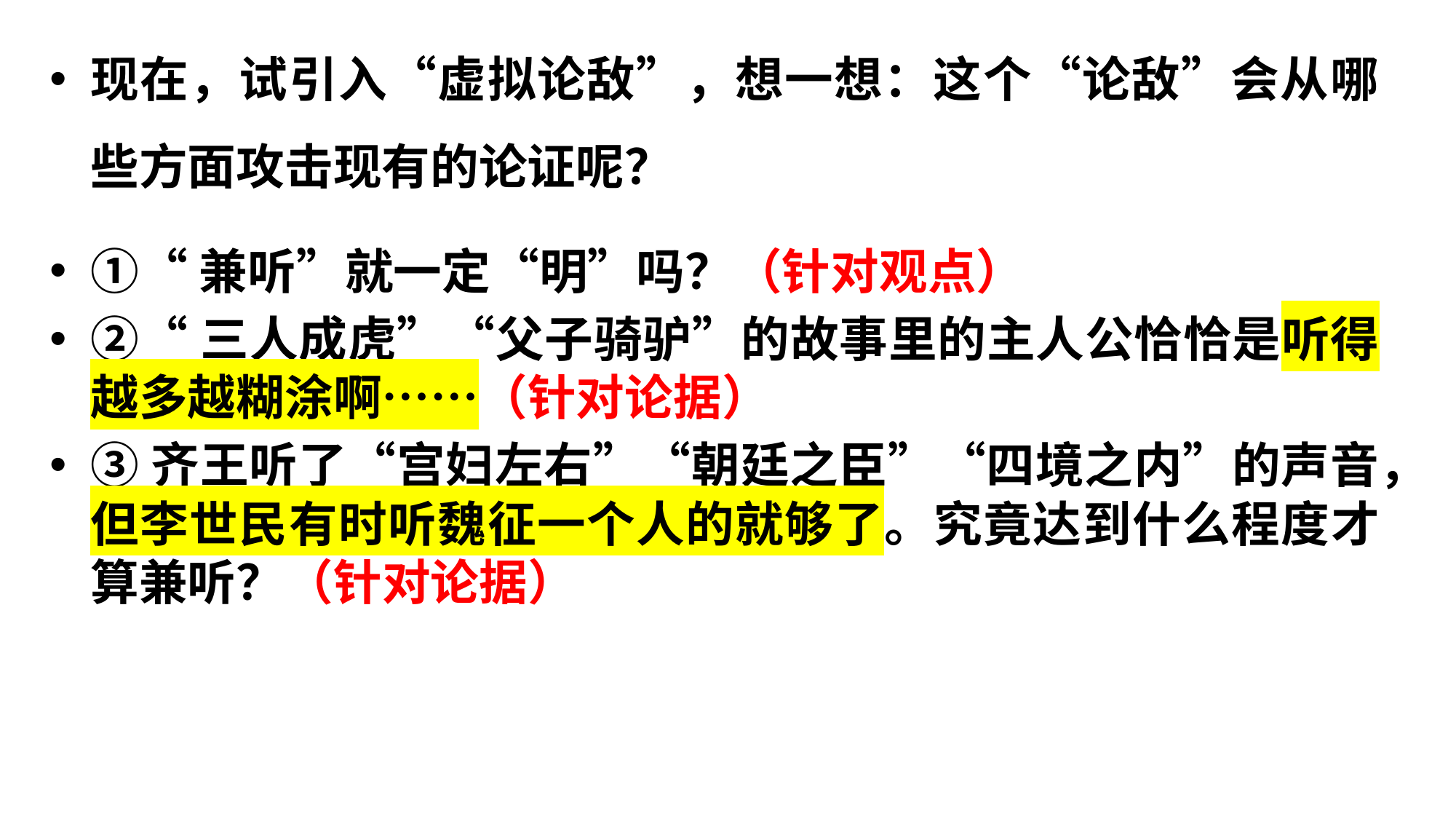

现在，试引入“虚拟论敌”，想一想：这个“论敌”会从哪些方面攻击现有的论证呢？

①“兼听”就一定“明”吗？（针对观点）
②“三人成虎”“父子骑驴”的故事里的主人公恰恰是听得越多越糊涂啊……（针对论据）
③齐王听了“宫妇左右”“朝廷之臣”“四境之内”的声音，但李世民有时听魏征一个人的就够了。究竟达到什么程度才算兼听？（针对论据）